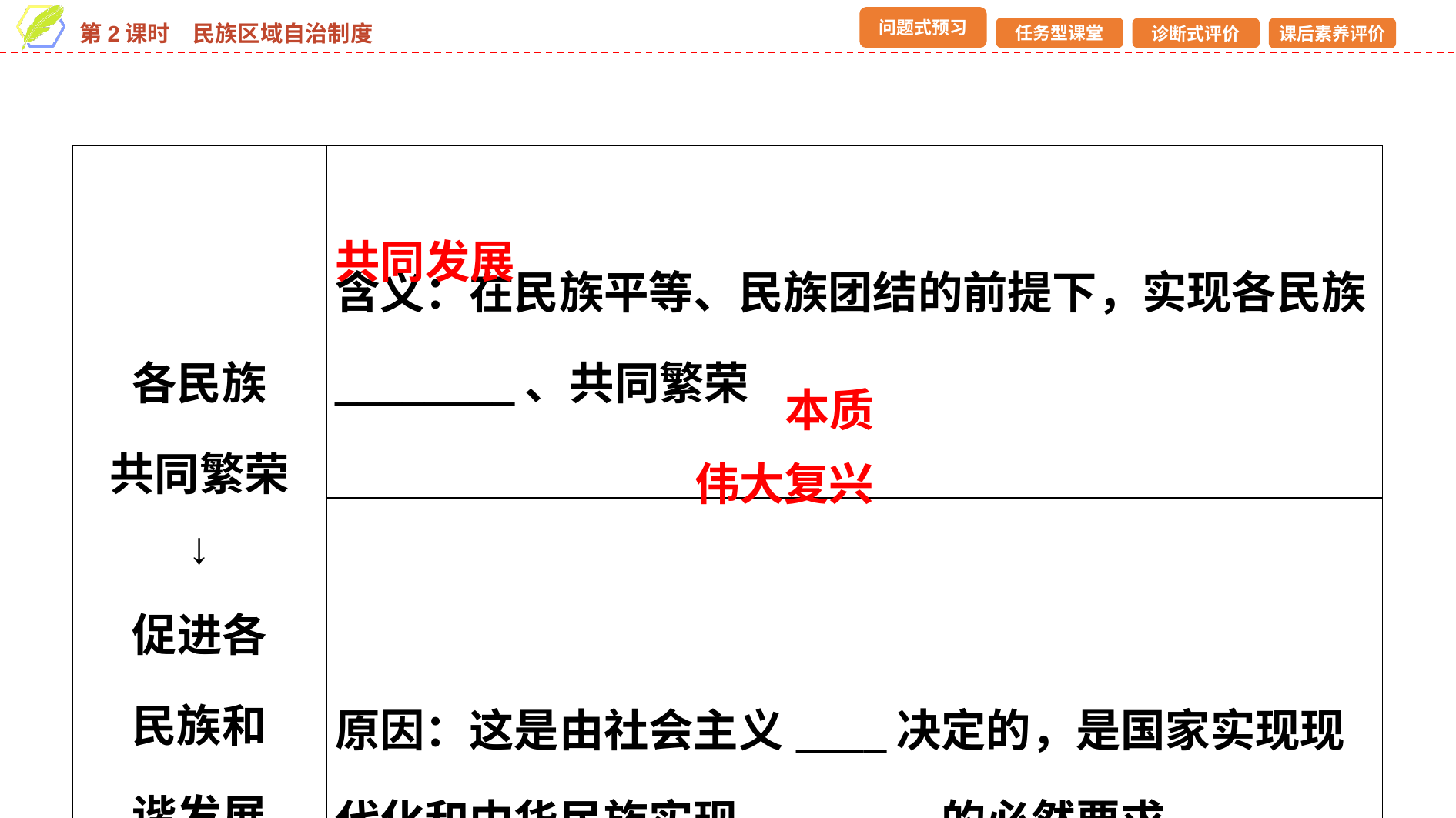

| 各民族 共同繁荣 ↓ 促进各 民族和 谐发展 | 含义：在民族平等、民族团结的前提下，实现各民族\_\_\_\_\_\_\_\_、共同繁荣 |
| --- | --- |
|  | 原因：这是由社会主义\_\_\_\_决定的，是国家实现现代化和中华民族实现\_\_\_\_\_\_\_\_的必然要求 |
共同发展
本质
伟大复兴